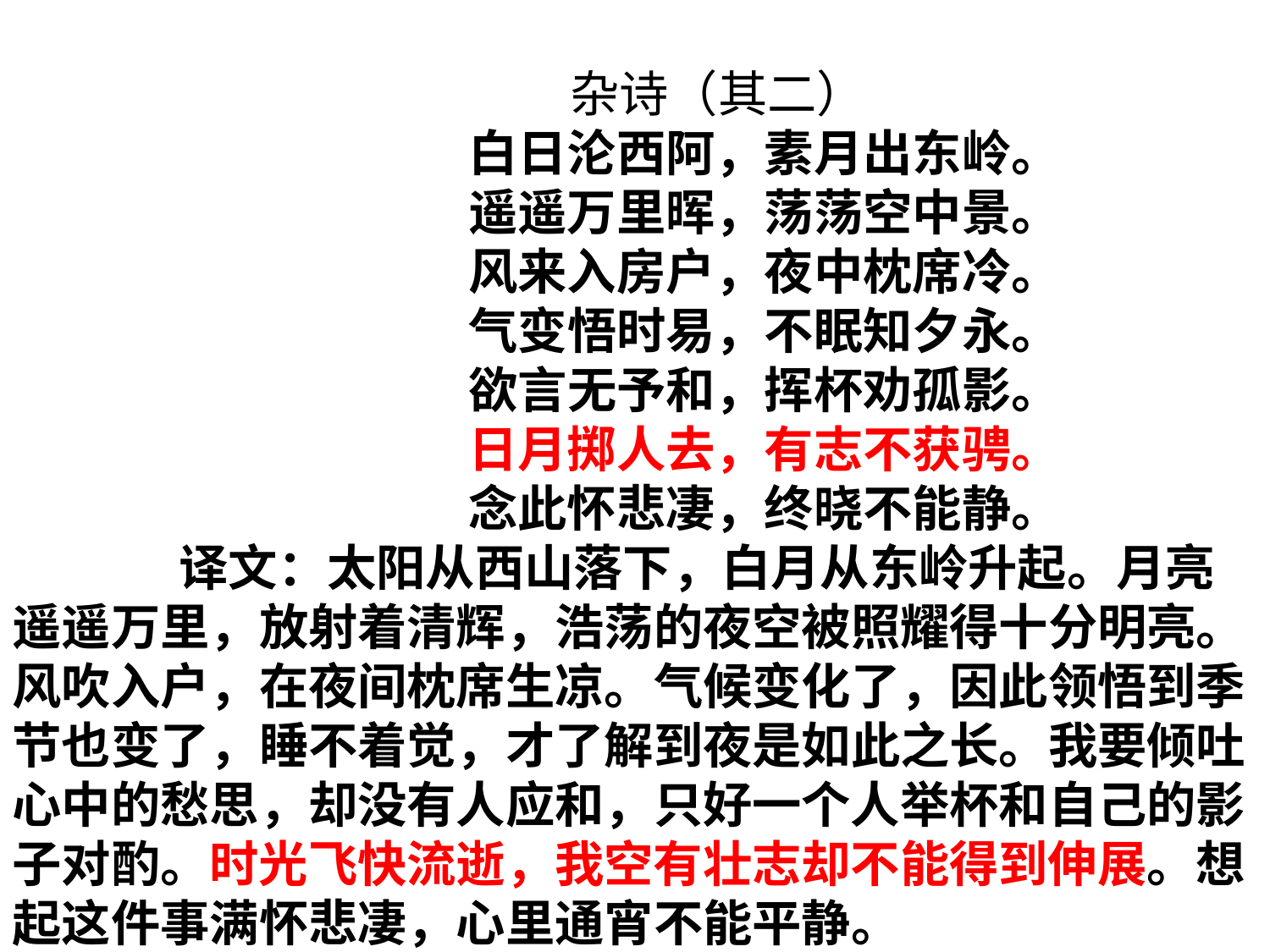

杂诗（其二）
白日沦西阿，素月出东岭。
遥遥万里晖，荡荡空中景。
风来入房户，夜中枕席冷。
气变悟时易，不眠知夕永。
欲言无予和，挥杯劝孤影。
日月掷人去，有志不获骋。
念此怀悲凄，终晓不能静。
译文：太阳从西山落下，白月从东岭升起。月亮遥遥万里，放射着清辉，浩荡的夜空被照耀得十分明亮。风吹入户，在夜间枕席生凉。气候变化了，因此领悟到季节也变了，睡不着觉，才了解到夜是如此之长。我要倾吐心中的愁思，却没有人应和，只好一个人举杯和自己的影子对酌。时光飞快流逝，我空有壮志却不能得到伸展。想起这件事满怀悲凄，心里通宵不能平静。